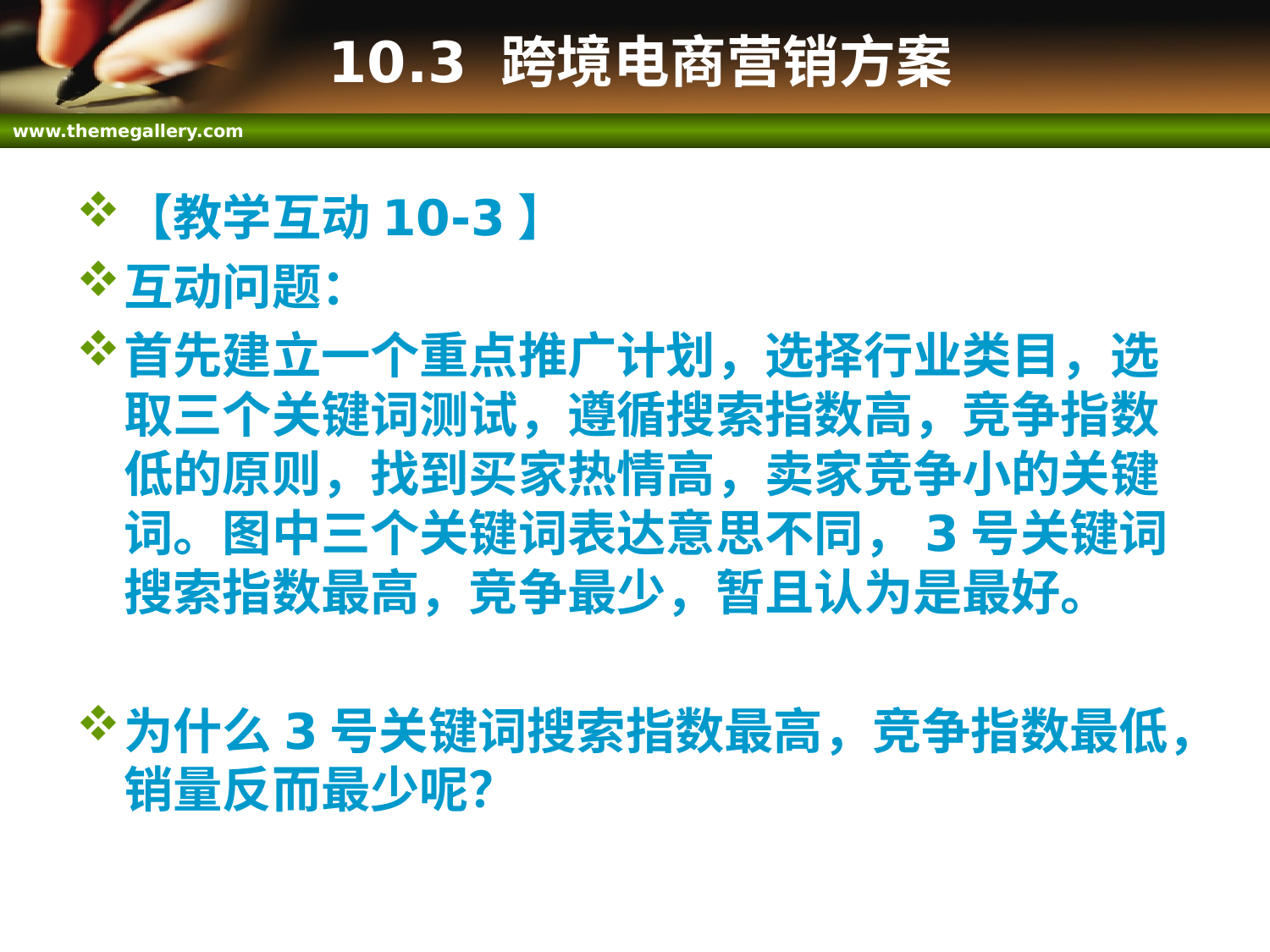

# 10.3 跨境电商营销方案
【教学互动10-3】
互动问题：
首先建立一个重点推广计划，选择行业类目，选取三个关键词测试，遵循搜索指数高，竞争指数低的原则，找到买家热情高，卖家竞争小的关键词。图中三个关键词表达意思不同，3号关键词搜索指数最高，竞争最少，暂且认为是最好。

为什么3号关键词搜索指数最高，竞争指数最低，销量反而最少呢？